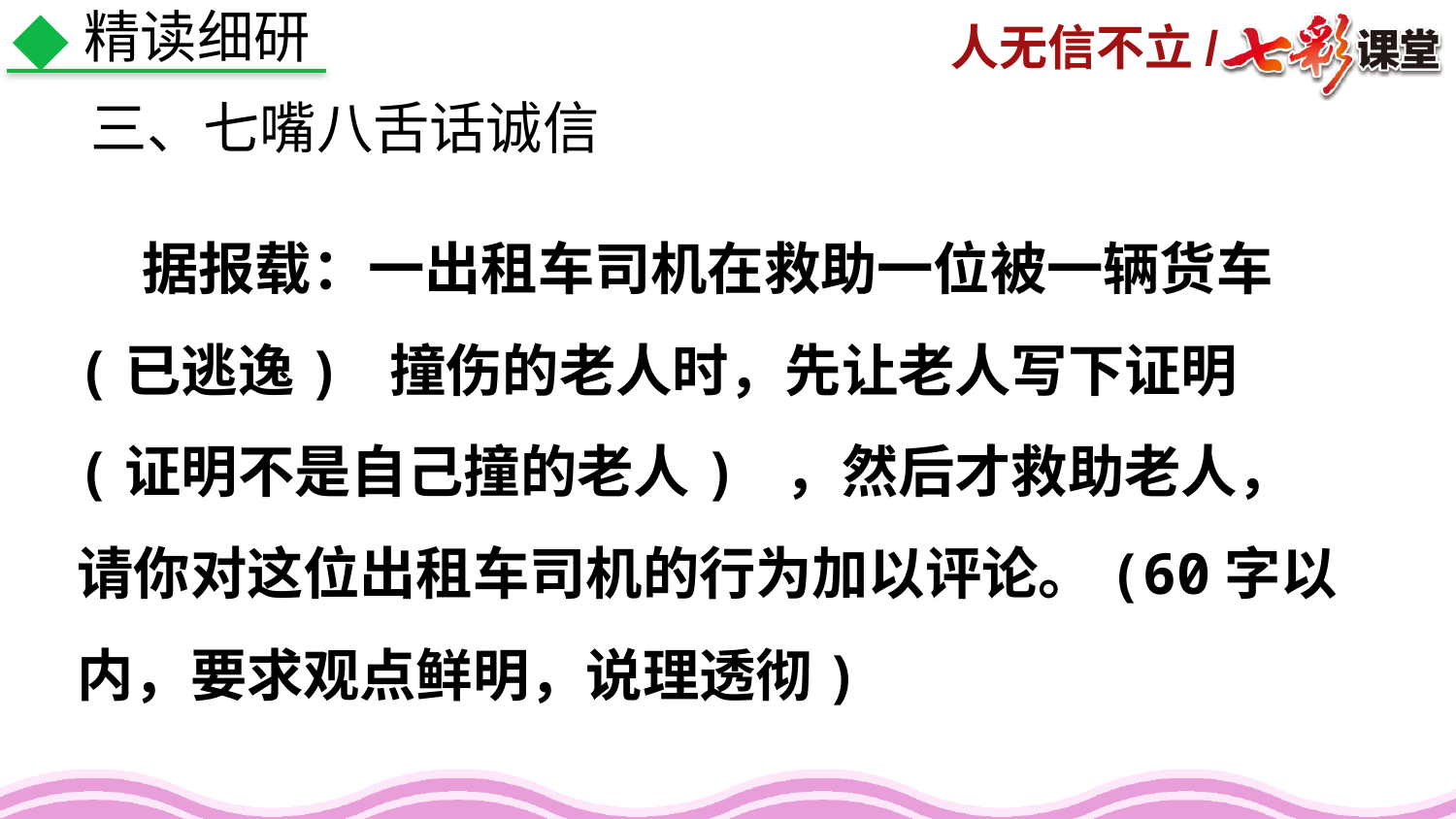

精读细研

三、七嘴八舌话诚信
    据报载：一出租车司机在救助一位被一辆货车(已逃逸) 撞伤的老人时，先让老人写下证明(证明不是自己撞的老人) ，然后才救助老人，请你对这位出租车司机的行为加以评论。(60字以内，要求观点鲜明，说理透彻)